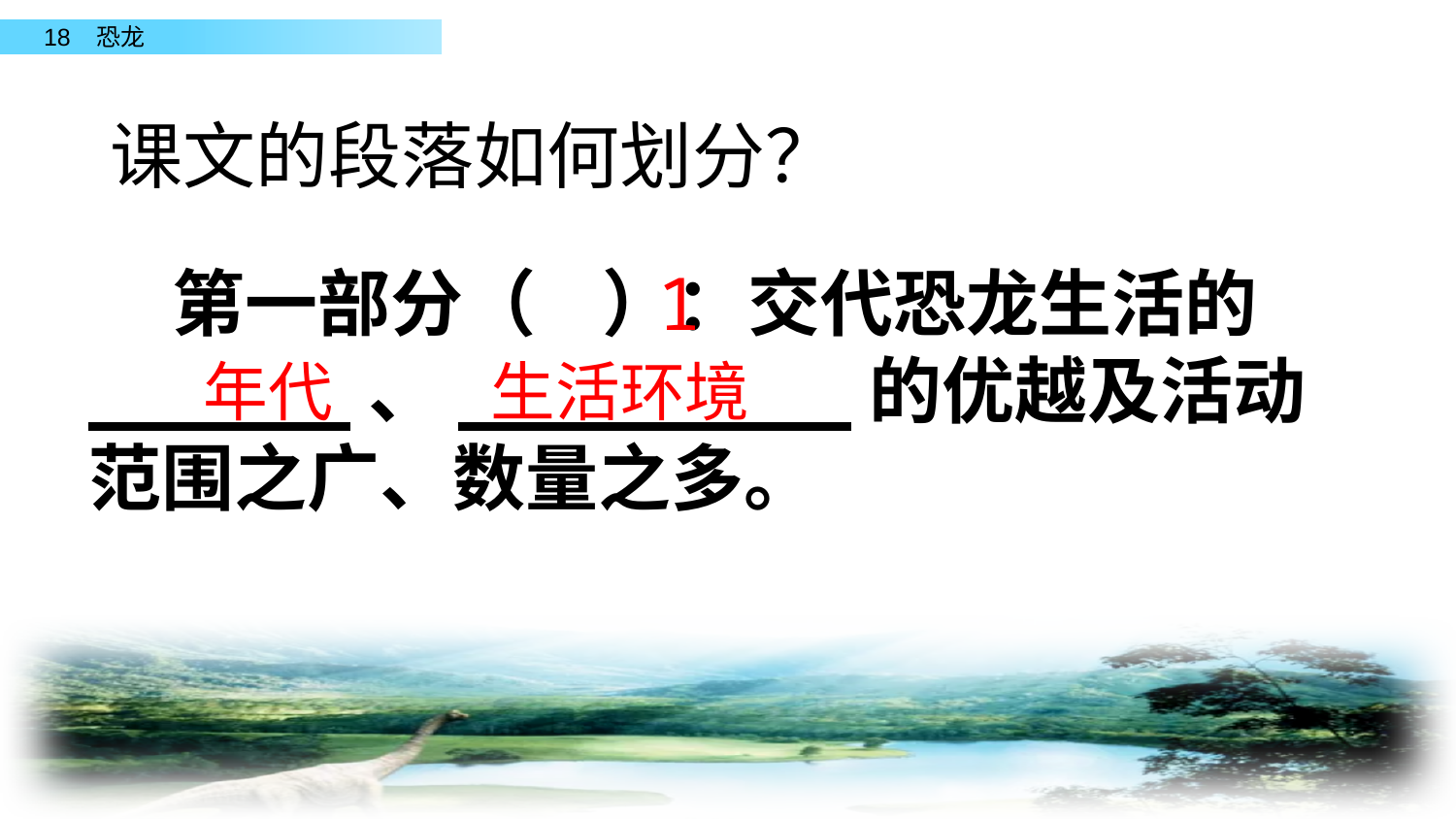

课文的段落如何划分？
    第一部分（    ）：交代恐龙生活的______、_________的优越及活动范围之广、数量之多。
1
生活环境
年代